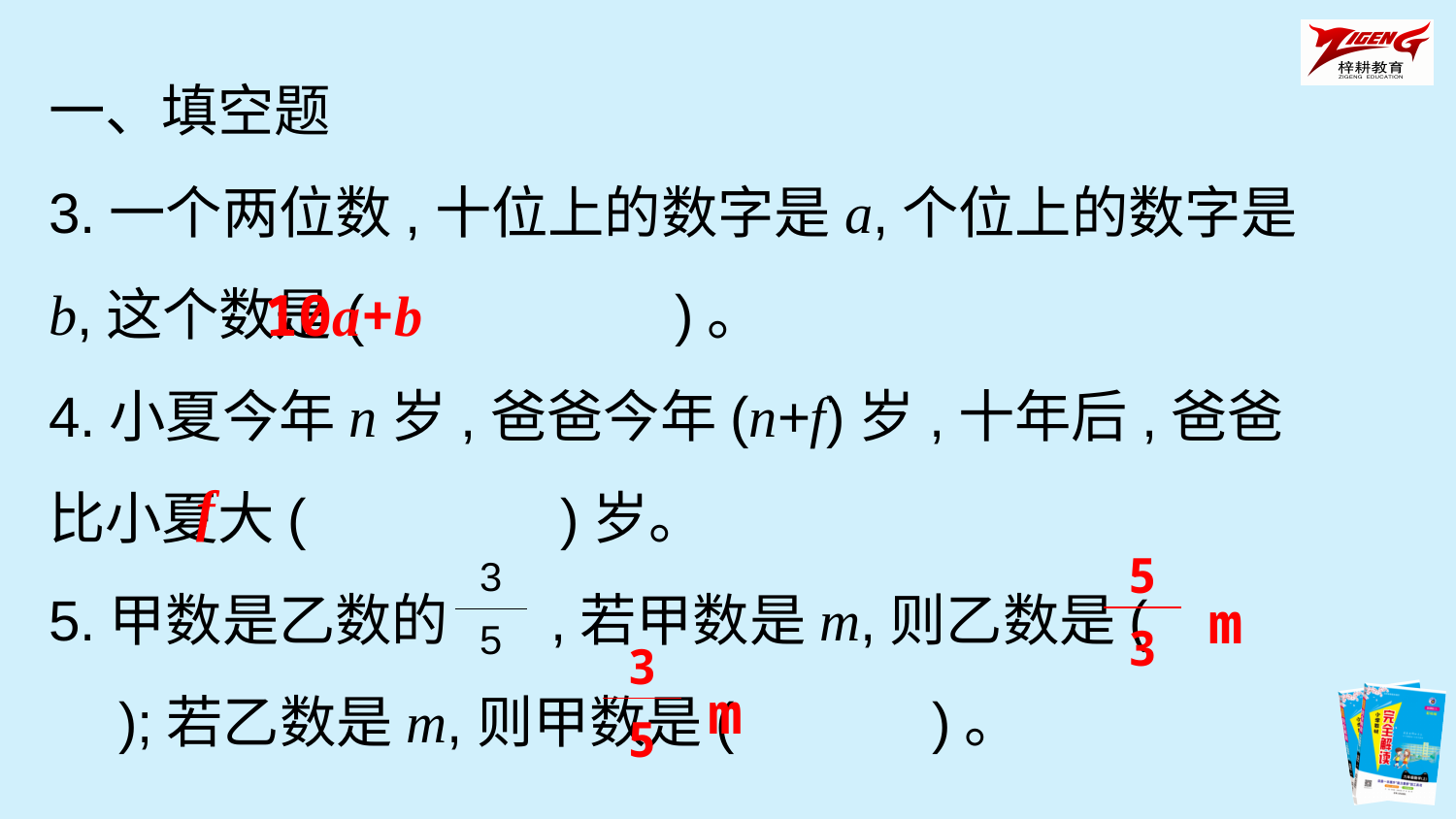

一、填空题
3.一个两位数,十位上的数字是a,个位上的数字是b,这个数是(　　　　　)。
4.小夏今年n岁,爸爸今年(n+f)岁,十年后,爸爸比小夏大(　　　　)岁。
5.甲数是乙数的       ,若甲数是m,则乙数是(　　　);若乙数是m,则甲数是(　　　)。
10a+b
f
| 5 |
| --- |
| 3 |
| 3 |
| --- |
| 5 |
m
| 3 |
| --- |
| 5 |
m